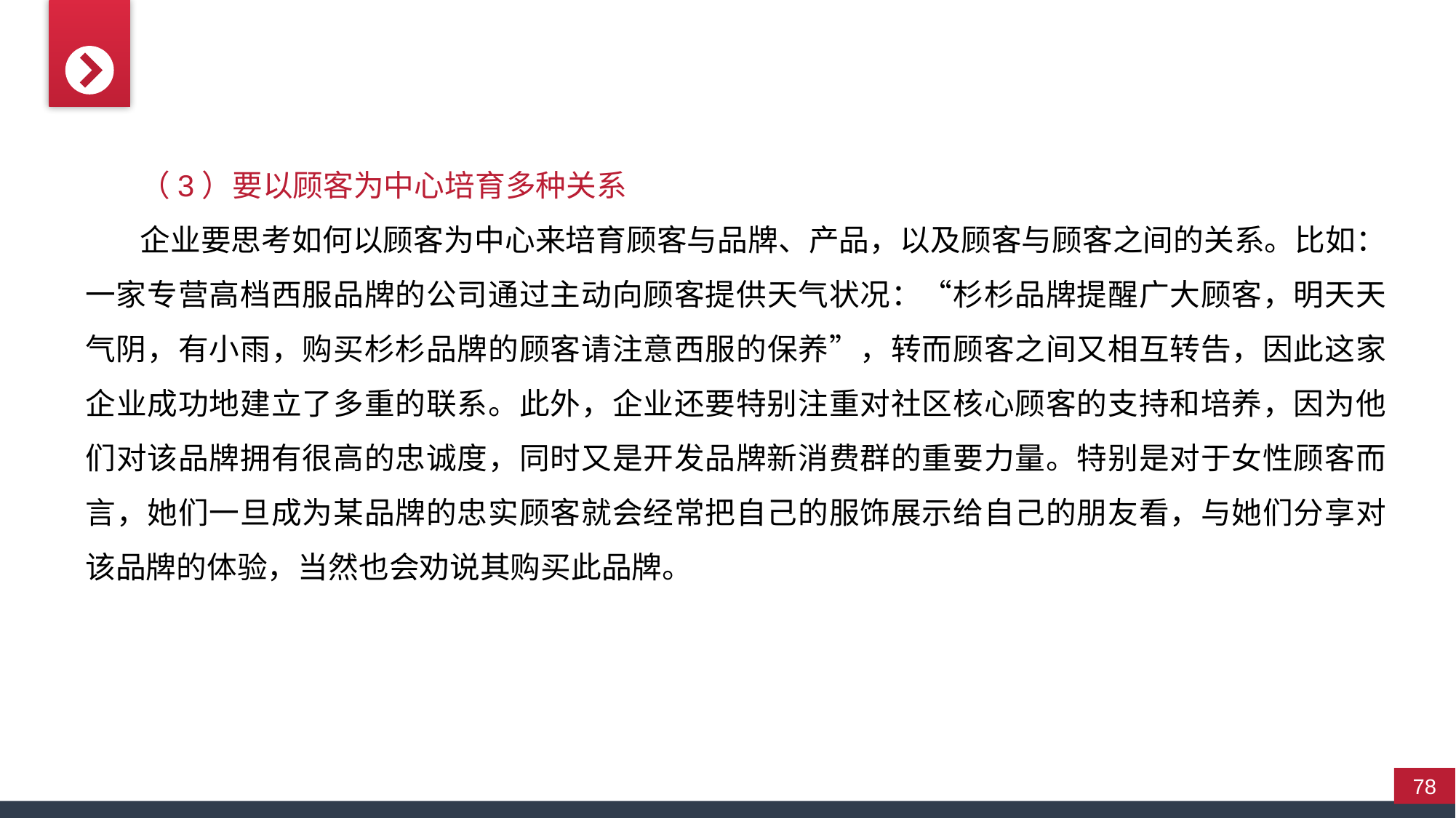

（3）要以顾客为中心培育多种关系
企业要思考如何以顾客为中心来培育顾客与品牌、产品，以及顾客与顾客之间的关系。比如：一家专营高档西服品牌的公司通过主动向顾客提供天气状况：“杉杉品牌提醒广大顾客，明天天气阴，有小雨，购买杉杉品牌的顾客请注意西服的保养”，转而顾客之间又相互转告，因此这家企业成功地建立了多重的联系。此外，企业还要特别注重对社区核心顾客的支持和培养，因为他们对该品牌拥有很高的忠诚度，同时又是开发品牌新消费群的重要力量。特别是对于女性顾客而言，她们一旦成为某品牌的忠实顾客就会经常把自己的服饰展示给自己的朋友看，与她们分享对该品牌的体验，当然也会劝说其购买此品牌。